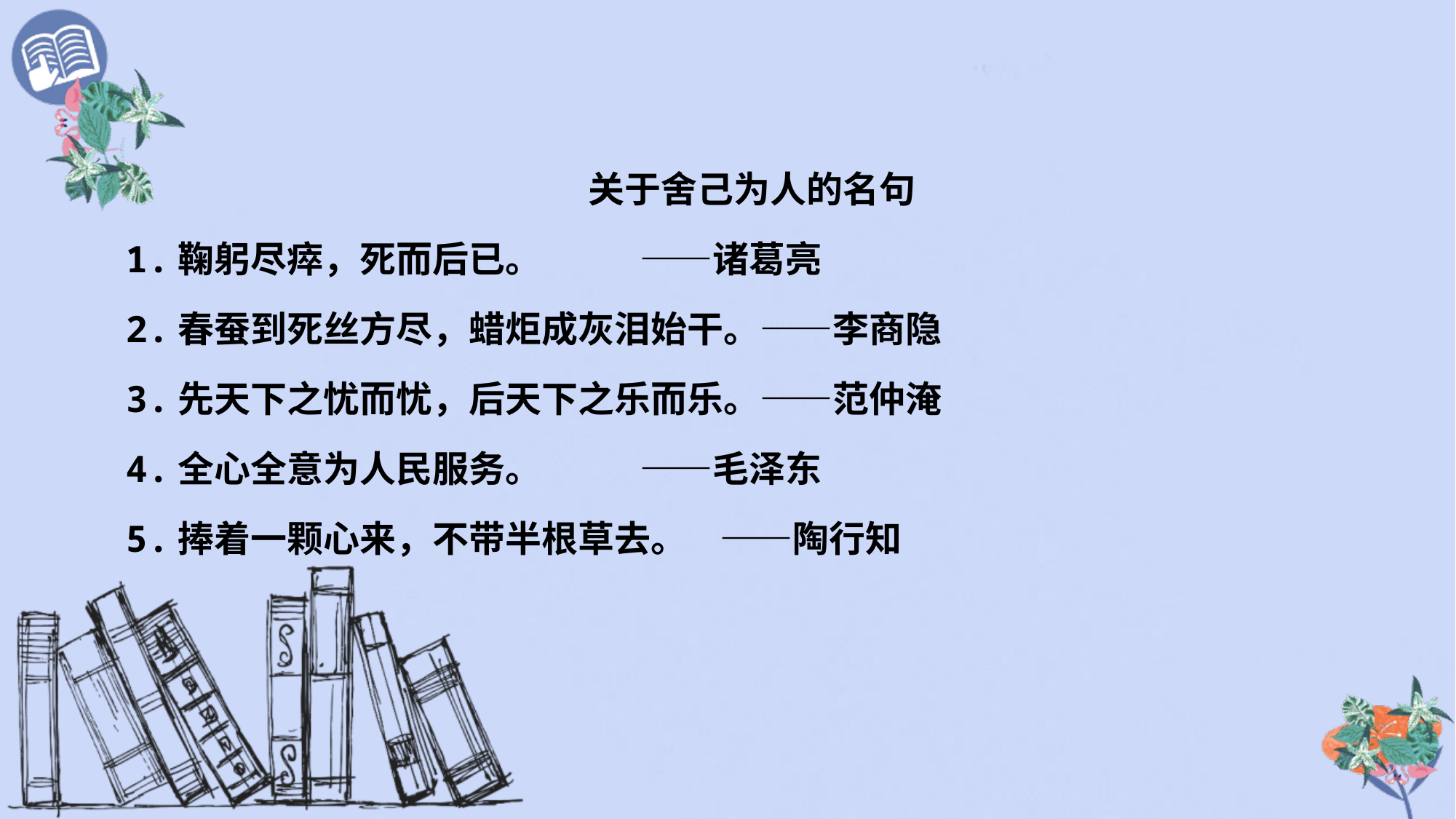

关于舍己为人的名句
1.鞠躬尽瘁，死而后已。            ——诸葛亮
2.春蚕到死丝方尽，蜡炬成灰泪始干。——李商隐
3.先天下之忧而忧，后天下之乐而乐。——范仲淹
4.全心全意为人民服务。            ——毛泽东
5.捧着一颗心来，不带半根草去。    ——陶行知